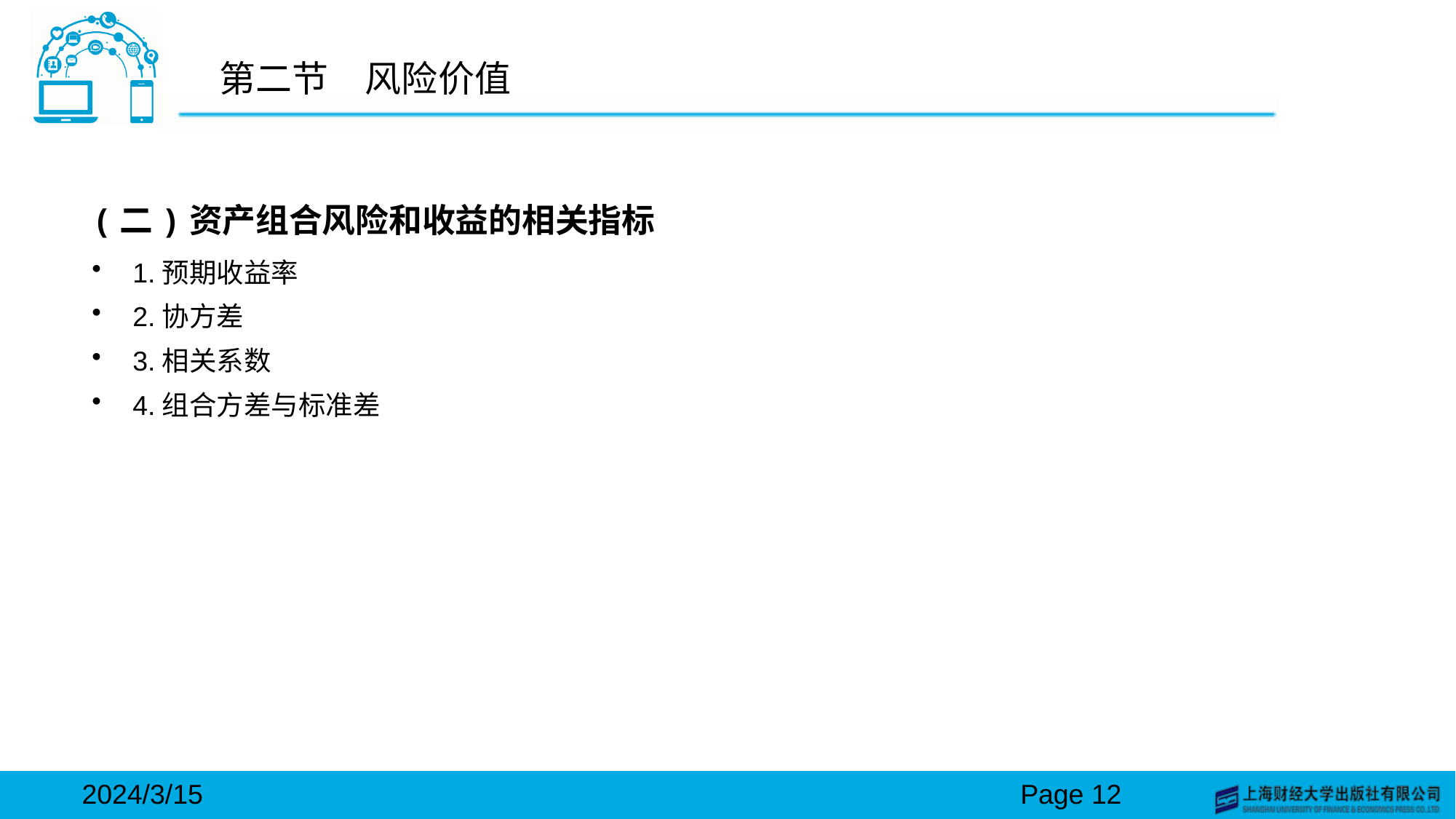

# 第二节　风险价值
(二)资产组合风险和收益的相关指标
1.预期收益率
2.协方差
3.相关系数
4.组合方差与标准差

2024/3/15
Page 12